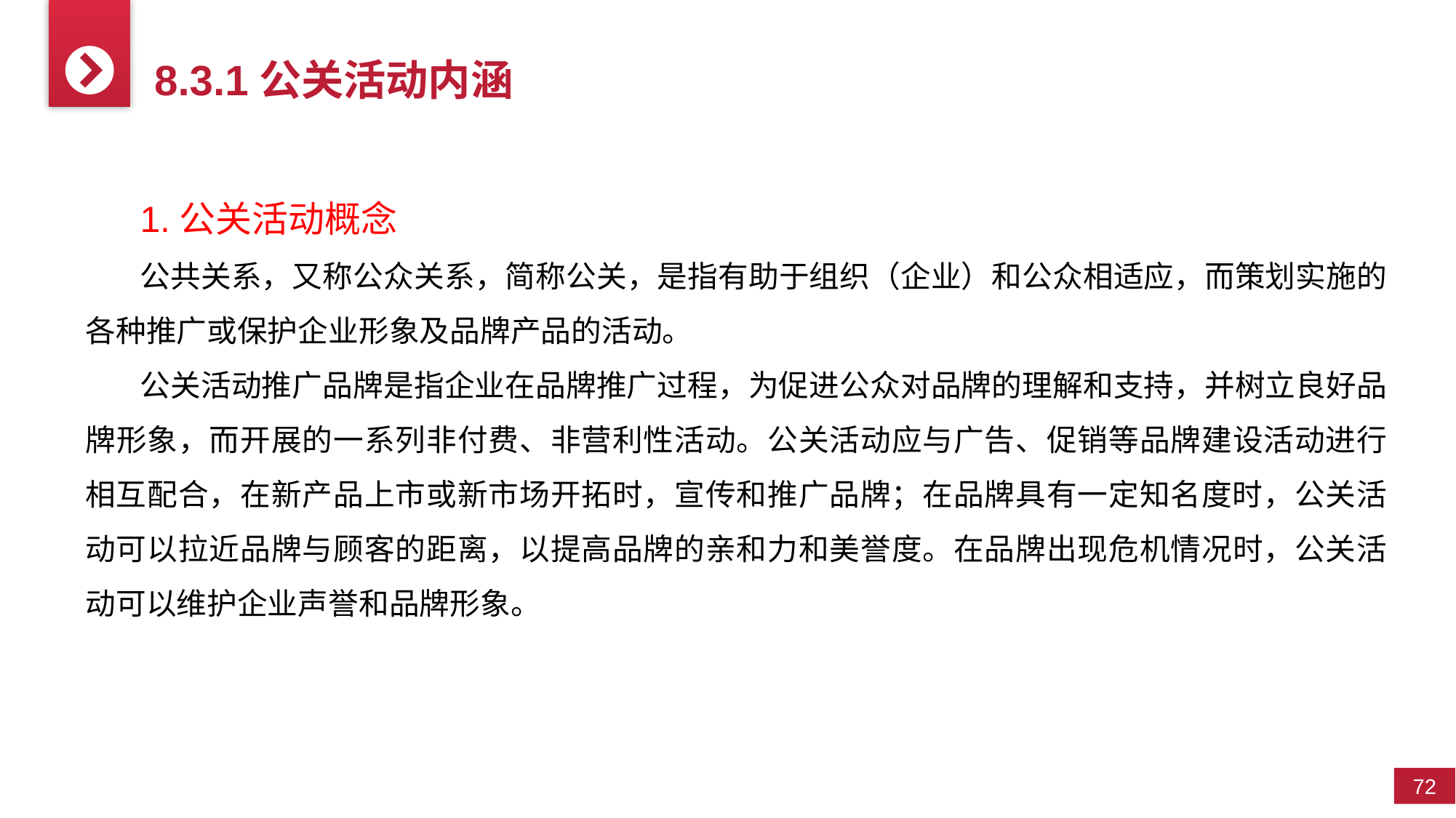

8.3.1公关活动内涵
1.公关活动概念
公共关系，又称公众关系，简称公关，是指有助于组织（企业）和公众相适应，而策划实施的各种推广或保护企业形象及品牌产品的活动。
公关活动推广品牌是指企业在品牌推广过程，为促进公众对品牌的理解和支持，并树立良好品牌形象，而开展的一系列非付费、非营利性活动。公关活动应与广告、促销等品牌建设活动进行相互配合，在新产品上市或新市场开拓时，宣传和推广品牌；在品牌具有一定知名度时，公关活动可以拉近品牌与顾客的距离，以提高品牌的亲和力和美誉度。在品牌出现危机情况时，公关活动可以维护企业声誉和品牌形象。